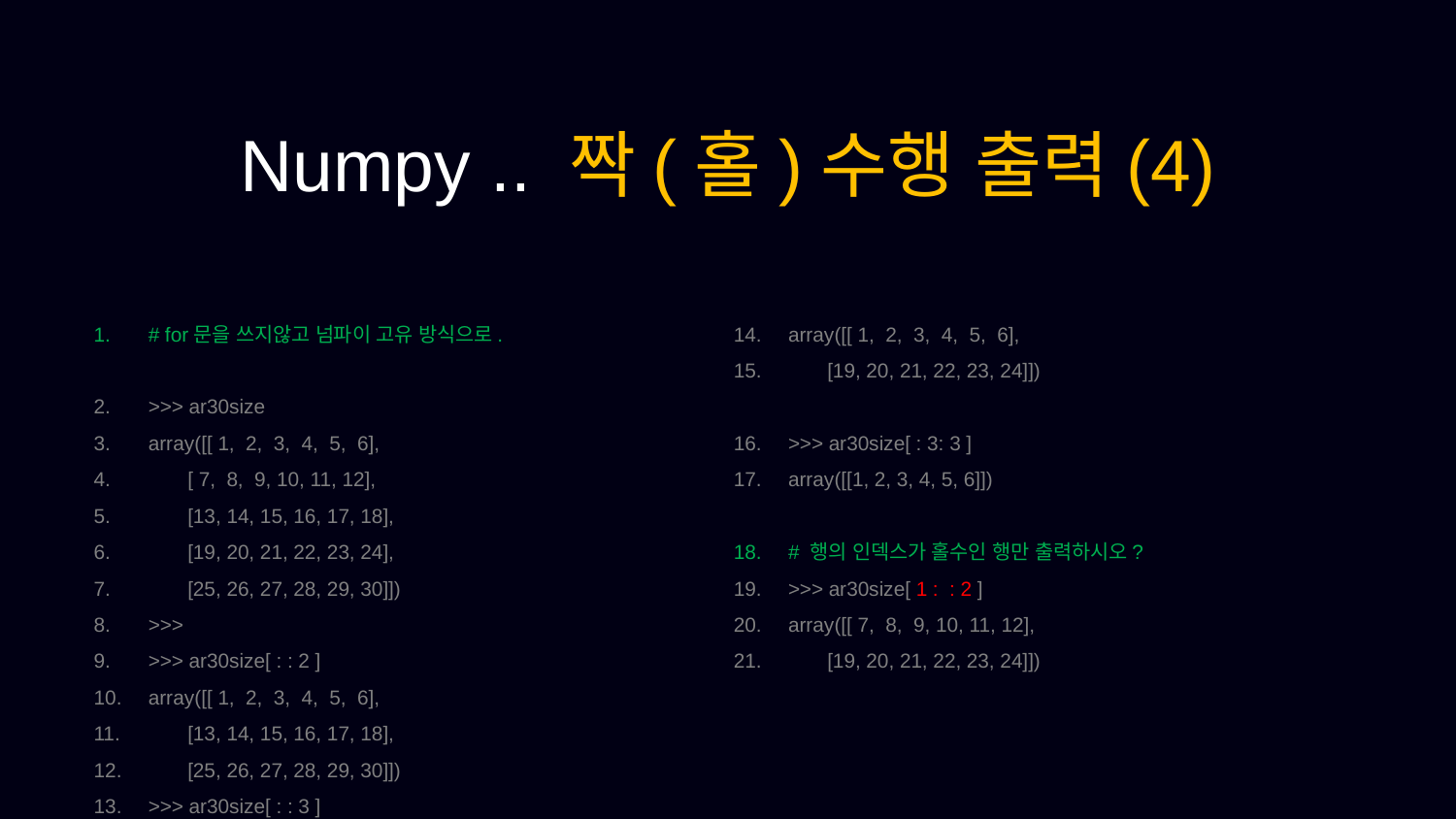

Numpy .. 짝(홀)수행 출력(4)
# for문을 쓰지않고 넘파이 고유 방식으로.

>>> ar30size
array([[ 1,  2,  3,  4,  5,  6],
       [ 7,  8,  9, 10, 11, 12],
       [13, 14, 15, 16, 17, 18],
       [19, 20, 21, 22, 23, 24],
       [25, 26, 27, 28, 29, 30]])
>>>
>>> ar30size[ : : 2 ]
array([[ 1,  2,  3,  4,  5,  6],
       [13, 14, 15, 16, 17, 18],
       [25, 26, 27, 28, 29, 30]])
>>> ar30size[ : : 3 ]
array([[ 1,  2,  3,  4,  5,  6],
       [19, 20, 21, 22, 23, 24]])

>>> ar30size[ : 3: 3 ]
array([[1, 2, 3, 4, 5, 6]])

# 행의 인덱스가 홀수인 행만 출력하시오?
>>> ar30size[ 1 :  : 2 ]
array([[ 7,  8,  9, 10, 11, 12],
       [19, 20, 21, 22, 23, 24]])